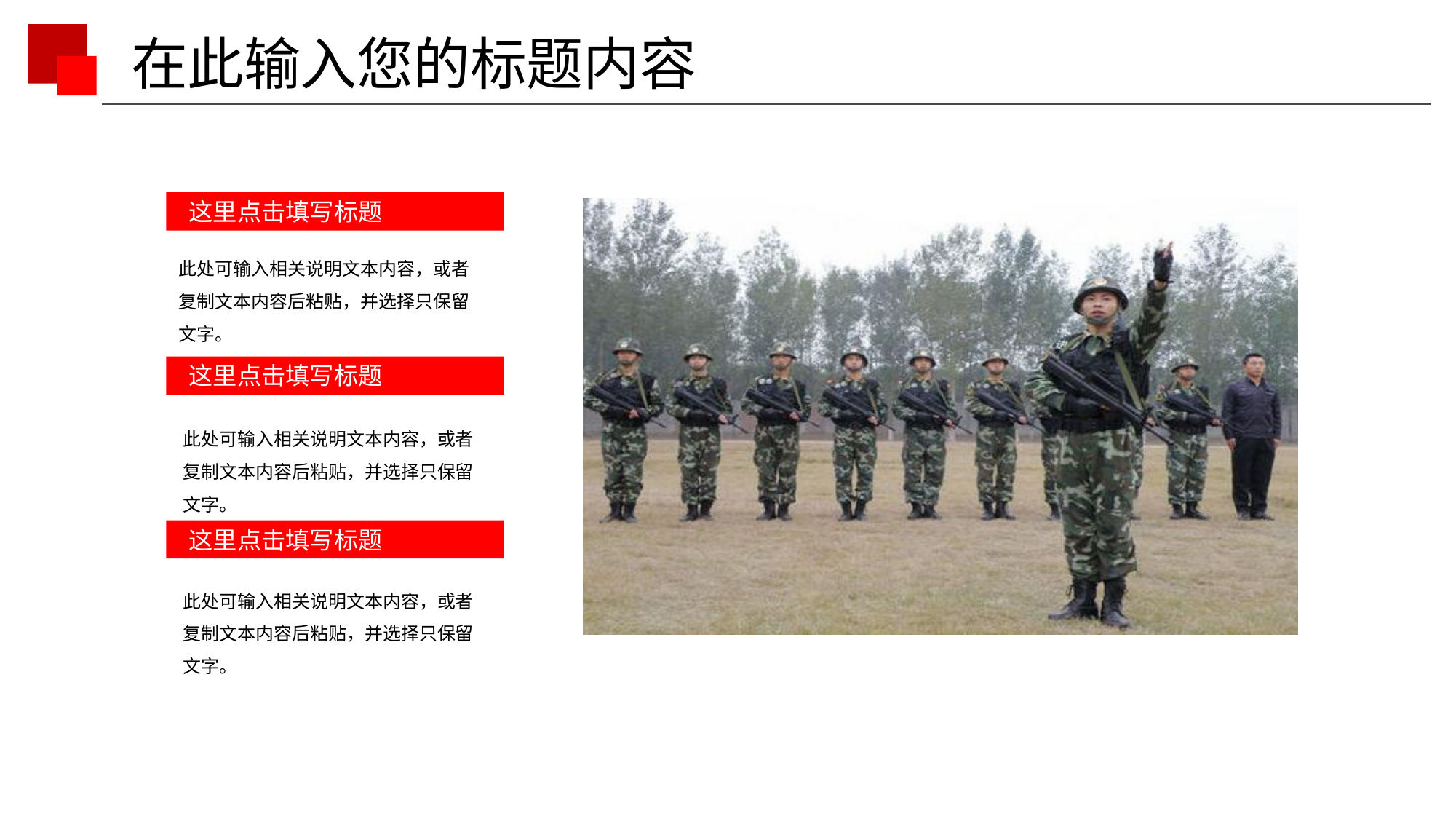

这里点击填写标题

此处可输入相关说明文本内容，或者复制文本内容后粘贴，并选择只保留文字。
这里点击填写标题
此处可输入相关说明文本内容，或者复制文本内容后粘贴，并选择只保留文字。
这里点击填写标题
此处可输入相关说明文本内容，或者复制文本内容后粘贴，并选择只保留文字。